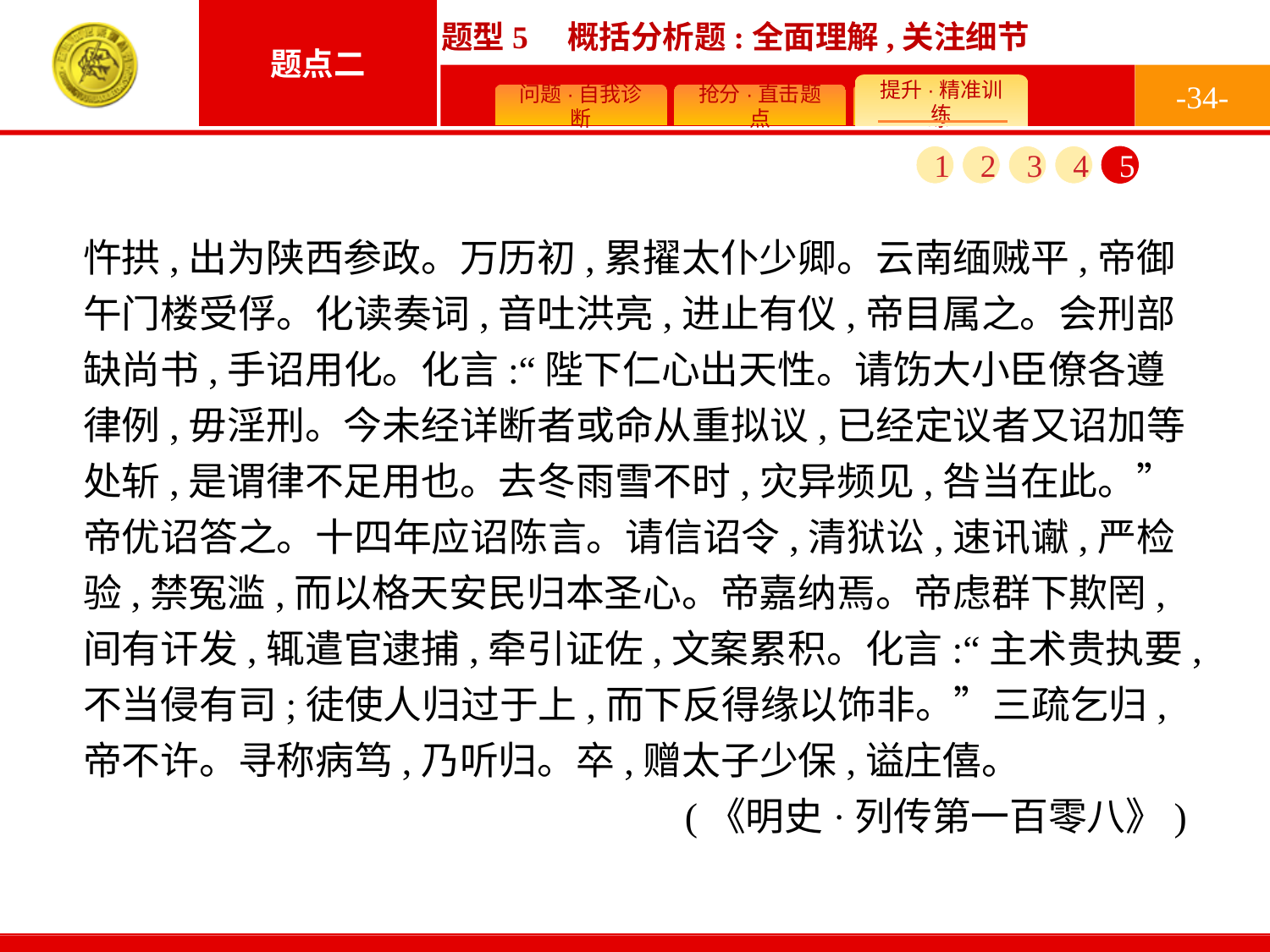

-34-
1
2
3
4
5
忤拱,出为陕西参政。万历初,累擢太仆少卿。云南缅贼平,帝御午门楼受俘。化读奏词,音吐洪亮,进止有仪,帝目属之。会刑部缺尚书,手诏用化。化言:“陛下仁心出天性。请饬大小臣僚各遵律例,毋淫刑。今未经详断者或命从重拟议,已经定议者又诏加等处斩,是谓律不足用也。去冬雨雪不时,灾异频见,咎当在此。”帝优诏答之。十四年应诏陈言。请信诏令,清狱讼,速讯谳,严检验,禁冤滥,而以格天安民归本圣心。帝嘉纳焉。帝虑群下欺罔,间有讦发,辄遣官逮捕,牵引证佐,文案累积。化言:“主术贵执要,不当侵有司;徒使人归过于上,而下反得缘以饰非。”三疏乞归,帝不许。寻称病笃,乃听归。卒,赠太子少保,谥庄僖。
(《明史·列传第一百零八》)